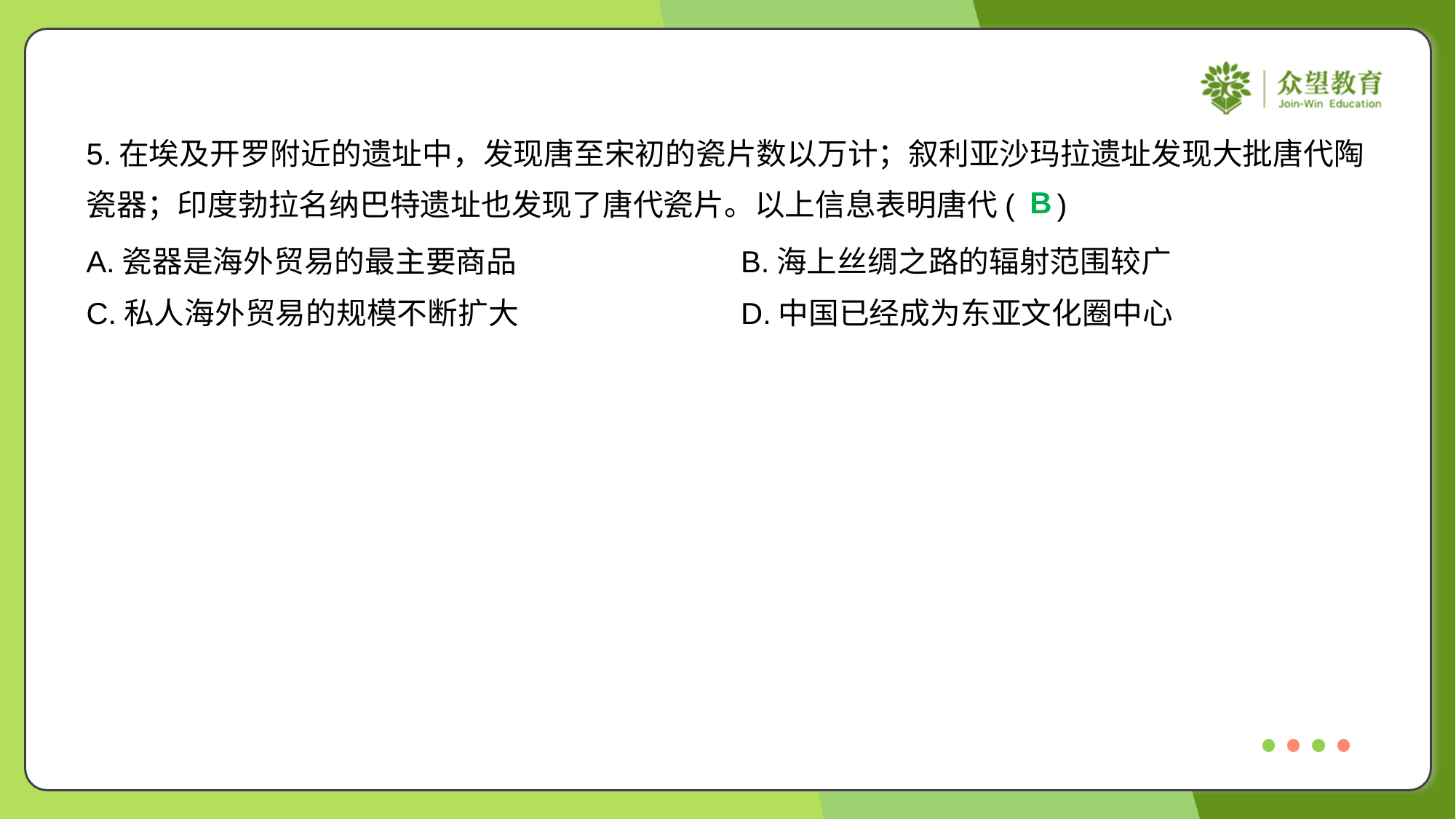

5.在埃及开罗附近的遗址中，发现唐至宋初的瓷片数以万计；叙利亚沙玛拉遗址发现大批唐代陶
瓷器；印度勃拉名纳巴特遗址也发现了唐代瓷片。以上信息表明唐代(     )
B
A.瓷器是海外贸易的最主要商品	B.海上丝绸之路的辐射范围较广
C.私人海外贸易的规模不断扩大	D.中国已经成为东亚文化圈中心